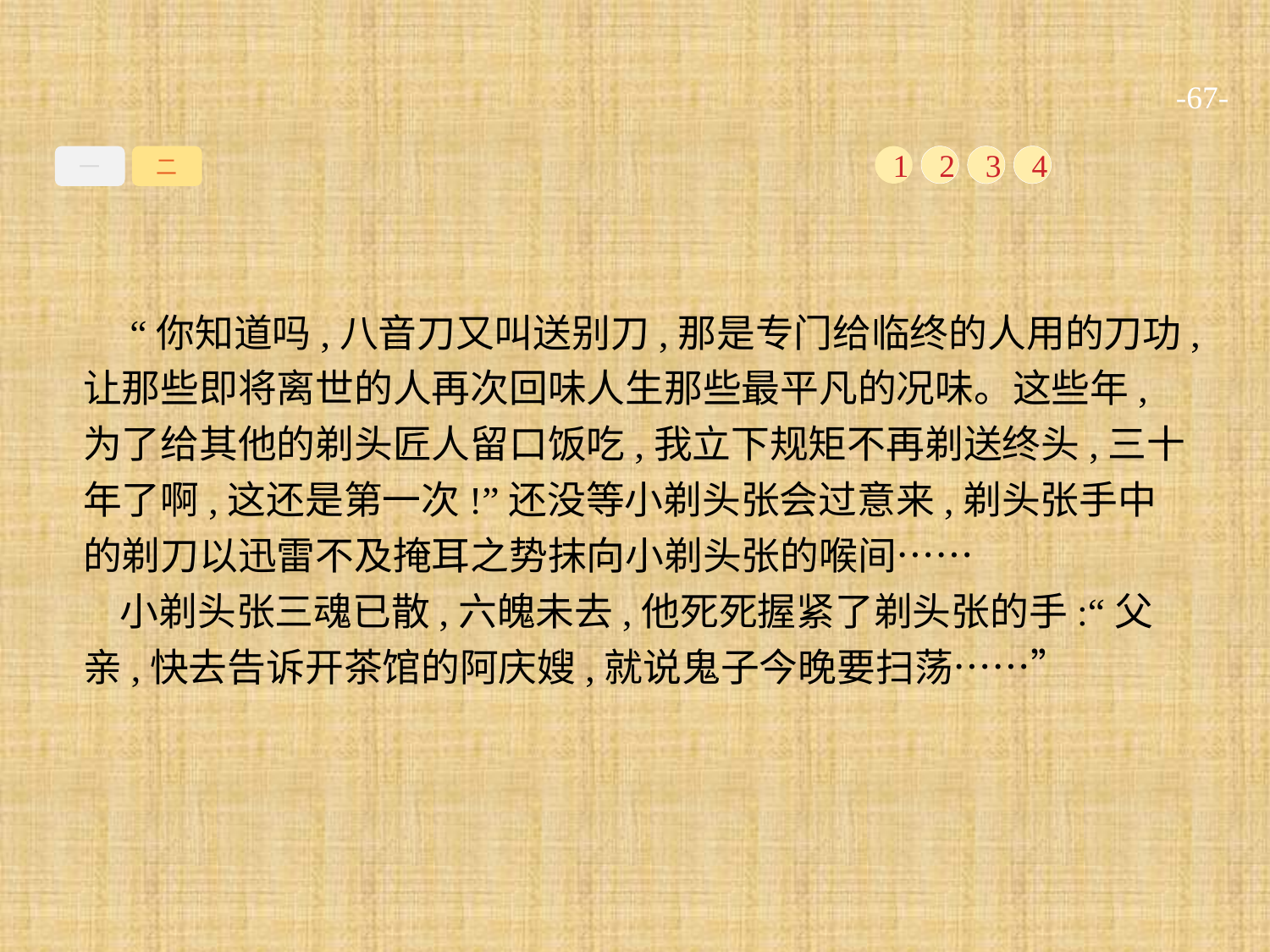

-67-
一
二
1
2
3
4
 “你知道吗,八音刀又叫送别刀,那是专门给临终的人用的刀功,让那些即将离世的人再次回味人生那些最平凡的况味。这些年,为了给其他的剃头匠人留口饭吃,我立下规矩不再剃送终头,三十年了啊,这还是第一次!”还没等小剃头张会过意来,剃头张手中的剃刀以迅雷不及掩耳之势抹向小剃头张的喉间……
小剃头张三魂已散,六魄未去,他死死握紧了剃头张的手:“父亲,快去告诉开茶馆的阿庆嫂,就说鬼子今晚要扫荡……”